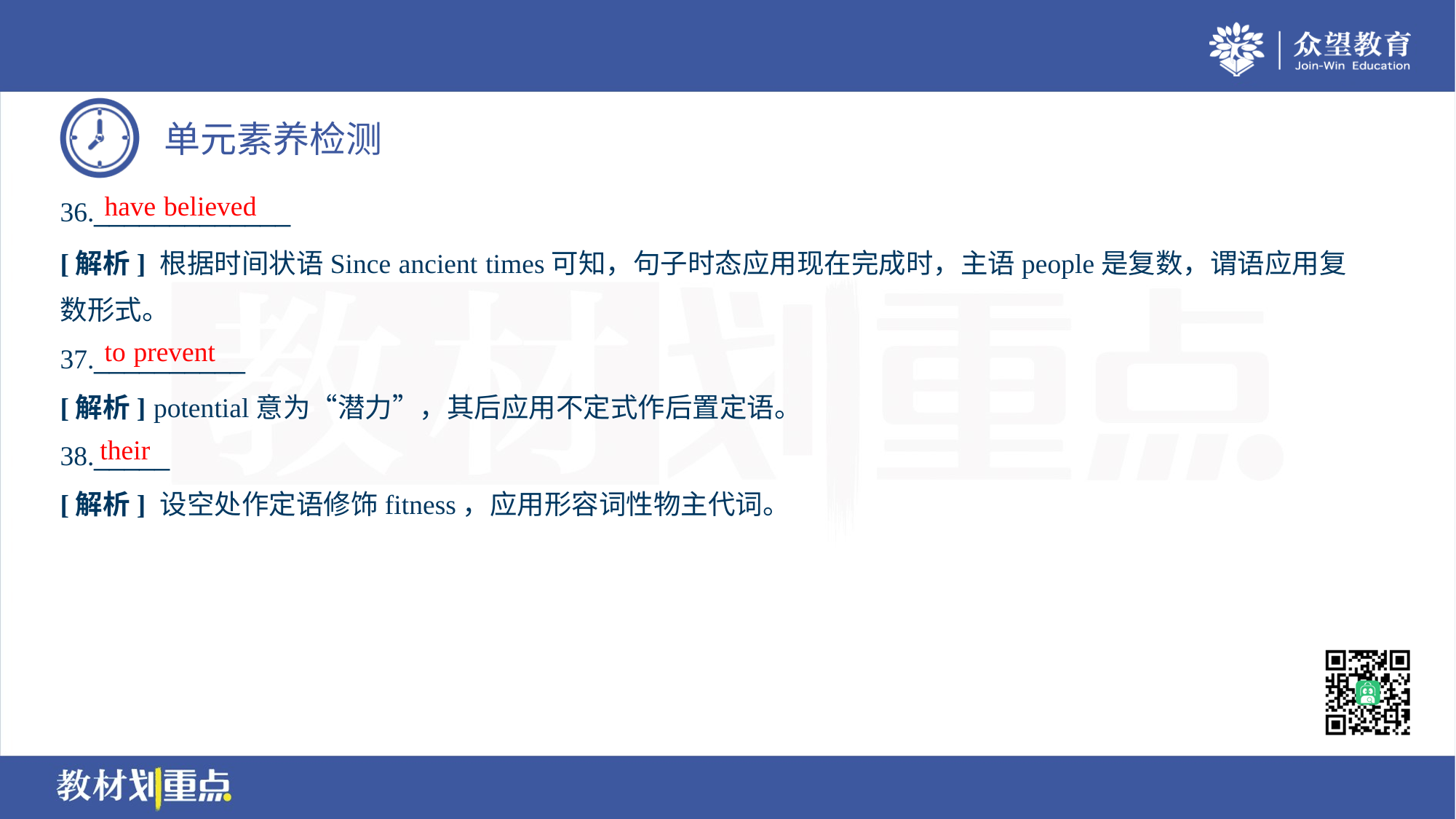

have believed
36._____________
[解析] 根据时间状语Since ancient times可知，句子时态应用现在完成时，主语people是复数，谓语应用复
数形式。
to prevent
37.__________
[解析] potential意为“潜力”，其后应用不定式作后置定语。
their
38._____
[解析] 设空处作定语修饰fitness，应用形容词性物主代词。